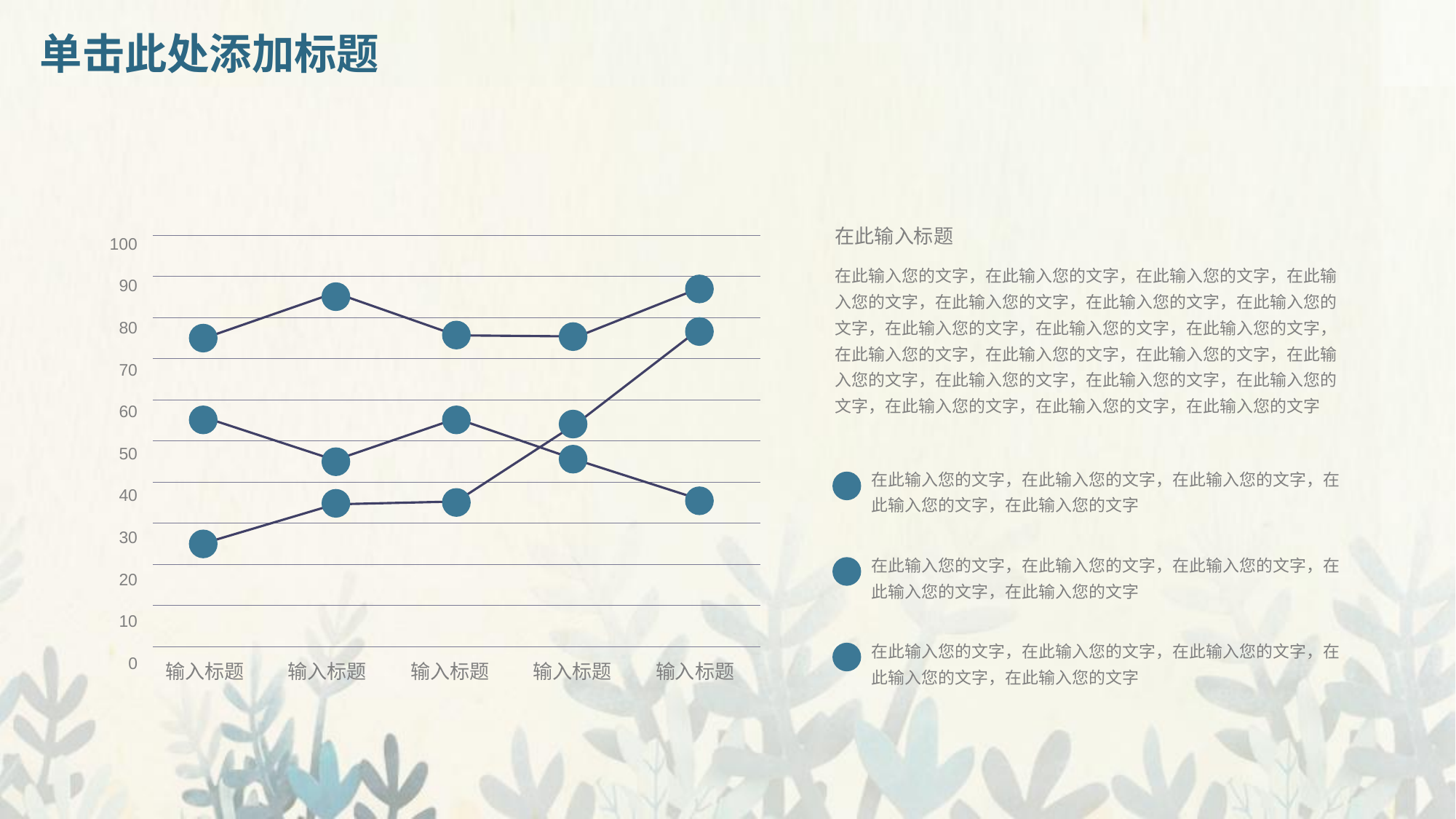

# 单击此处添加标题
100
90
80
70
60
50
40
30
20
10
0
在此输入标题
在此输入您的文字，在此输入您的文字，在此输入您的文字，在此输入您的文字，在此输入您的文字，在此输入您的文字，在此输入您的文字，在此输入您的文字，在此输入您的文字，在此输入您的文字，在此输入您的文字，在此输入您的文字，在此输入您的文字，在此输入您的文字，在此输入您的文字，在此输入您的文字，在此输入您的文字，在此输入您的文字，在此输入您的文字，在此输入您的文字

在此输入您的文字，在此输入您的文字，在此输入您的文字，在此输入您的文字，在此输入您的文字

在此输入您的文字，在此输入您的文字，在此输入您的文字，在此输入您的文字，在此输入您的文字

在此输入您的文字，在此输入您的文字，在此输入您的文字，在此输入您的文字，在此输入您的文字

输入标题
输入标题
输入标题
输入标题
输入标题